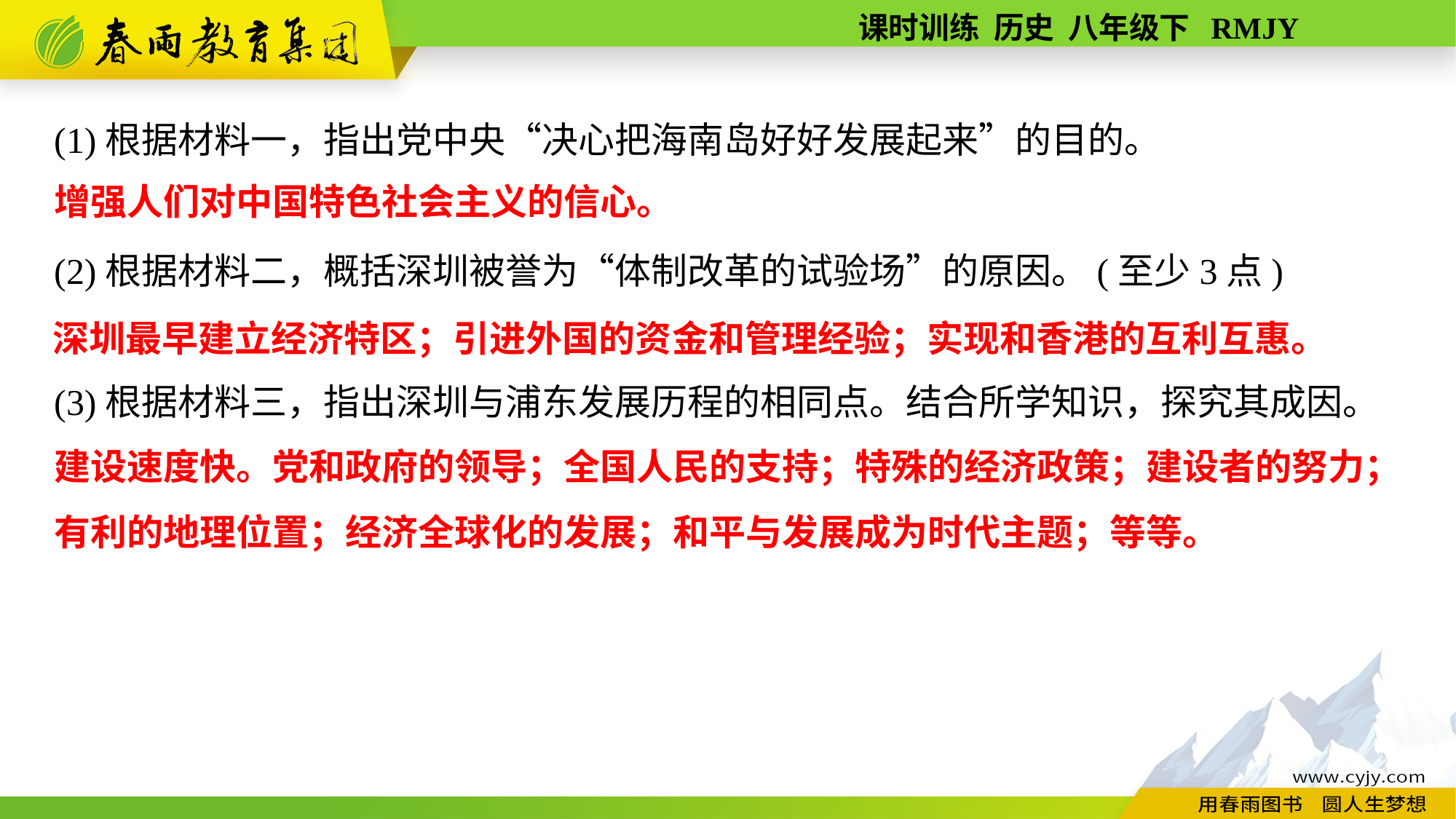

(1)根据材料一，指出党中央“决心把海南岛好好发展起来”的目的。
增强人们对中国特色社会主义的信心。
(2)根据材料二，概括深圳被誉为“体制改革的试验场”的原因。(至少3点)

(3)根据材料三，指出深圳与浦东发展历程的相同点。结合所学知识，探究其成因。
深圳最早建立经济特区；引进外国的资金和管理经验；实现和香港的互利互惠。
建设速度快。党和政府的领导；全国人民的支持；特殊的经济政策；建设者的努力；有利的地理位置；经济全球化的发展；和平与发展成为时代主题；等等。